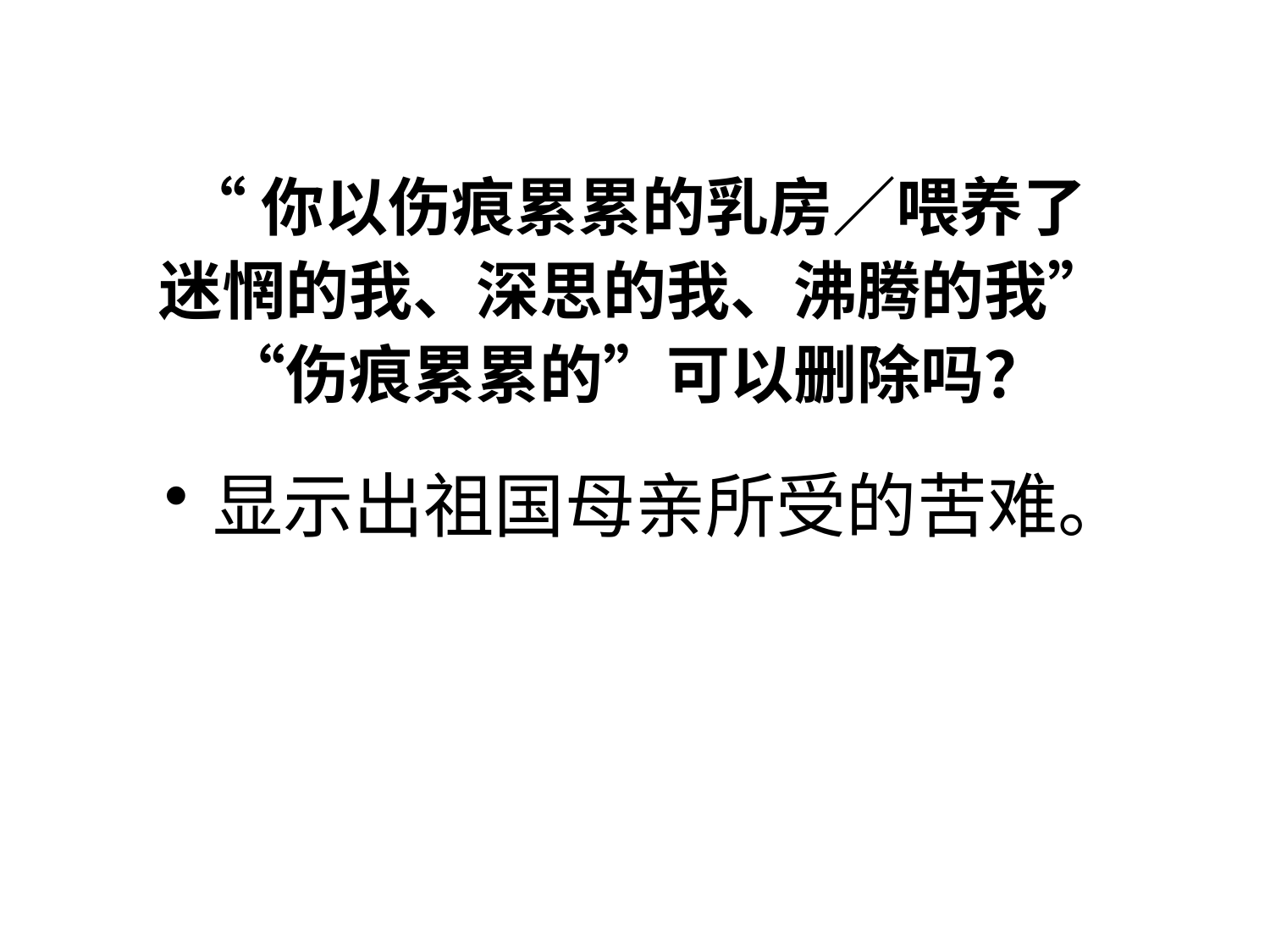

# “你以伤痕累累的乳房／喂养了 迷惘的我、深思的我、沸腾的我” “伤痕累累的”可以删除吗？
显示出祖国母亲所受的苦难。